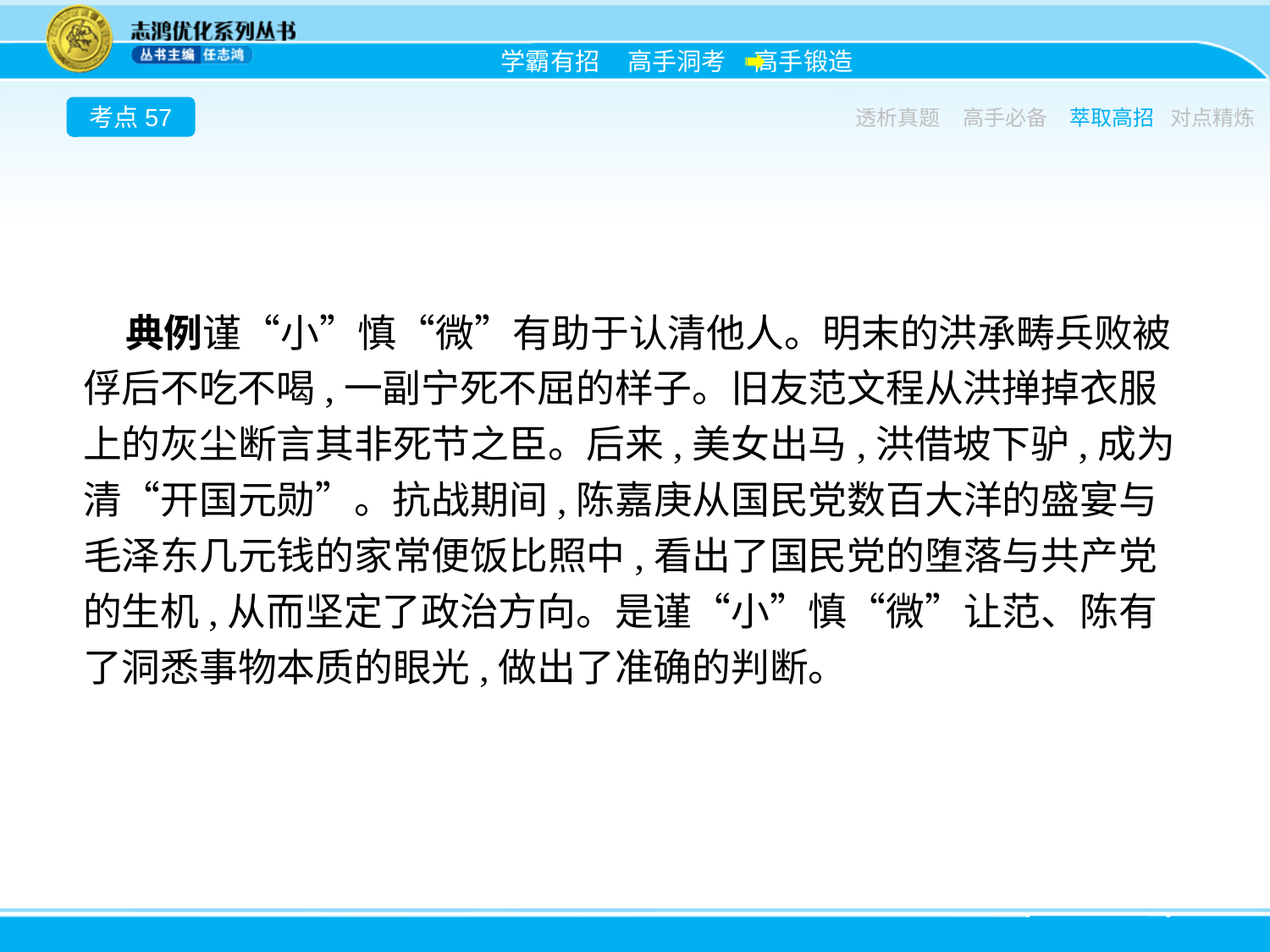

考点57
透析真题
高手必备
萃取高招
对点精炼
典例谨“小”慎“微”有助于认清他人。明末的洪承畴兵败被俘后不吃不喝,一副宁死不屈的样子。旧友范文程从洪掸掉衣服上的灰尘断言其非死节之臣。后来,美女出马,洪借坡下驴,成为清“开国元勋”。抗战期间,陈嘉庚从国民党数百大洋的盛宴与毛泽东几元钱的家常便饭比照中,看出了国民党的堕落与共产党的生机,从而坚定了政治方向。是谨“小”慎“微”让范、陈有了洞悉事物本质的眼光,做出了准确的判断。